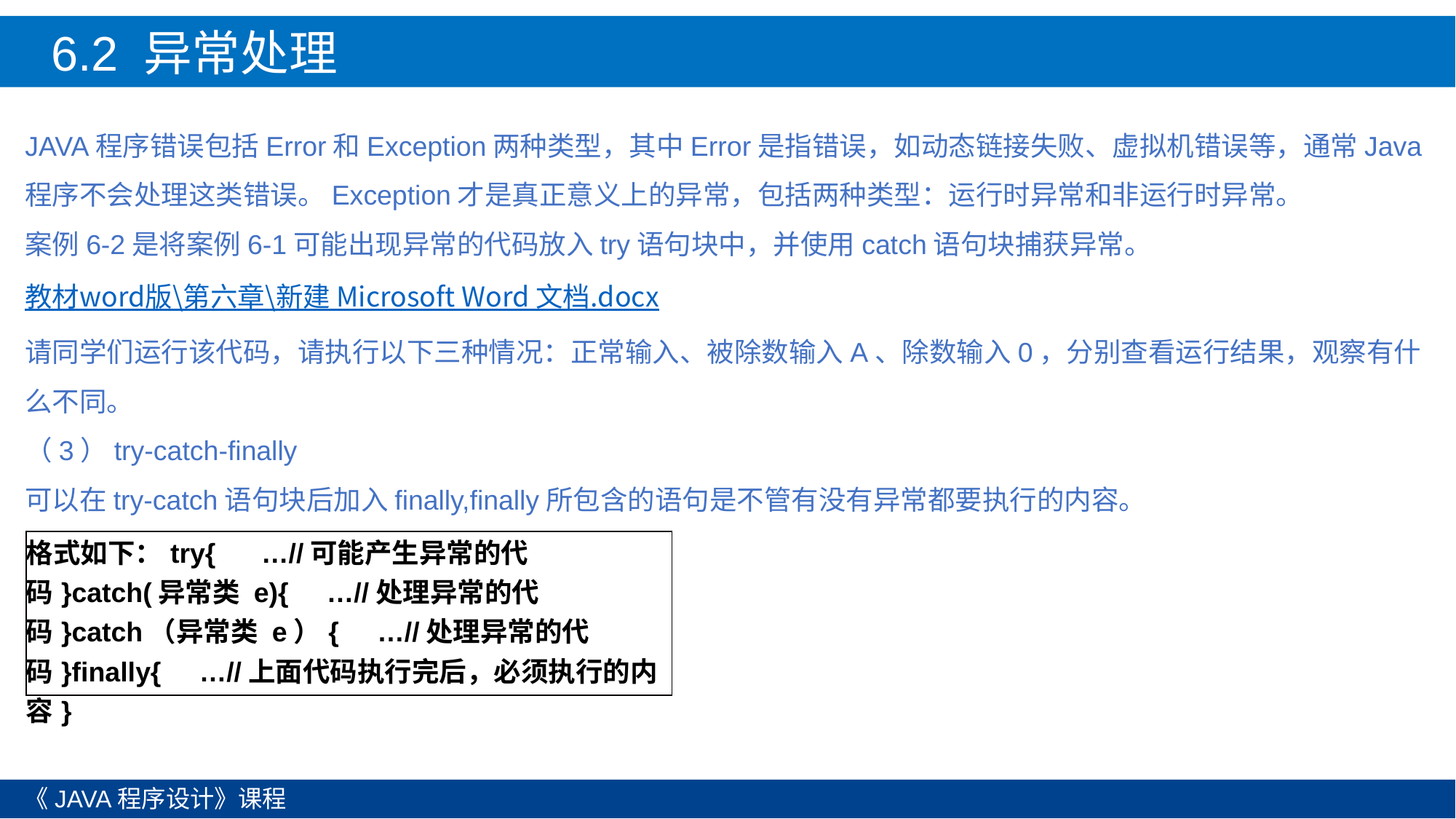

6.2 异常处理

JAVA程序错误包括Error和Exception两种类型，其中Error是指错误，如动态链接失败、虚拟机错误等，通常Java程序不会处理这类错误。Exception才是真正意义上的异常，包括两种类型：运行时异常和非运行时异常。
案例6-2是将案例6-1可能出现异常的代码放入try语句块中，并使用catch语句块捕获异常。
教材word版\第六章\新建 Microsoft Word 文档.docx
请同学们运行该代码，请执行以下三种情况：正常输入、被除数输入A、除数输入0，分别查看运行结果，观察有什么不同。
（3）try-catch-finally
可以在try-catch语句块后加入finally,finally所包含的语句是不管有没有异常都要执行的内容。
| 格式如下：try{ …//可能产生异常的代码}catch(异常类 e){ …//处理异常的代码}catch（异常类 e）{ …//处理异常的代码}finally{ …//上面代码执行完后，必须执行的内容} |
| --- |
《JAVA程序设计》课程